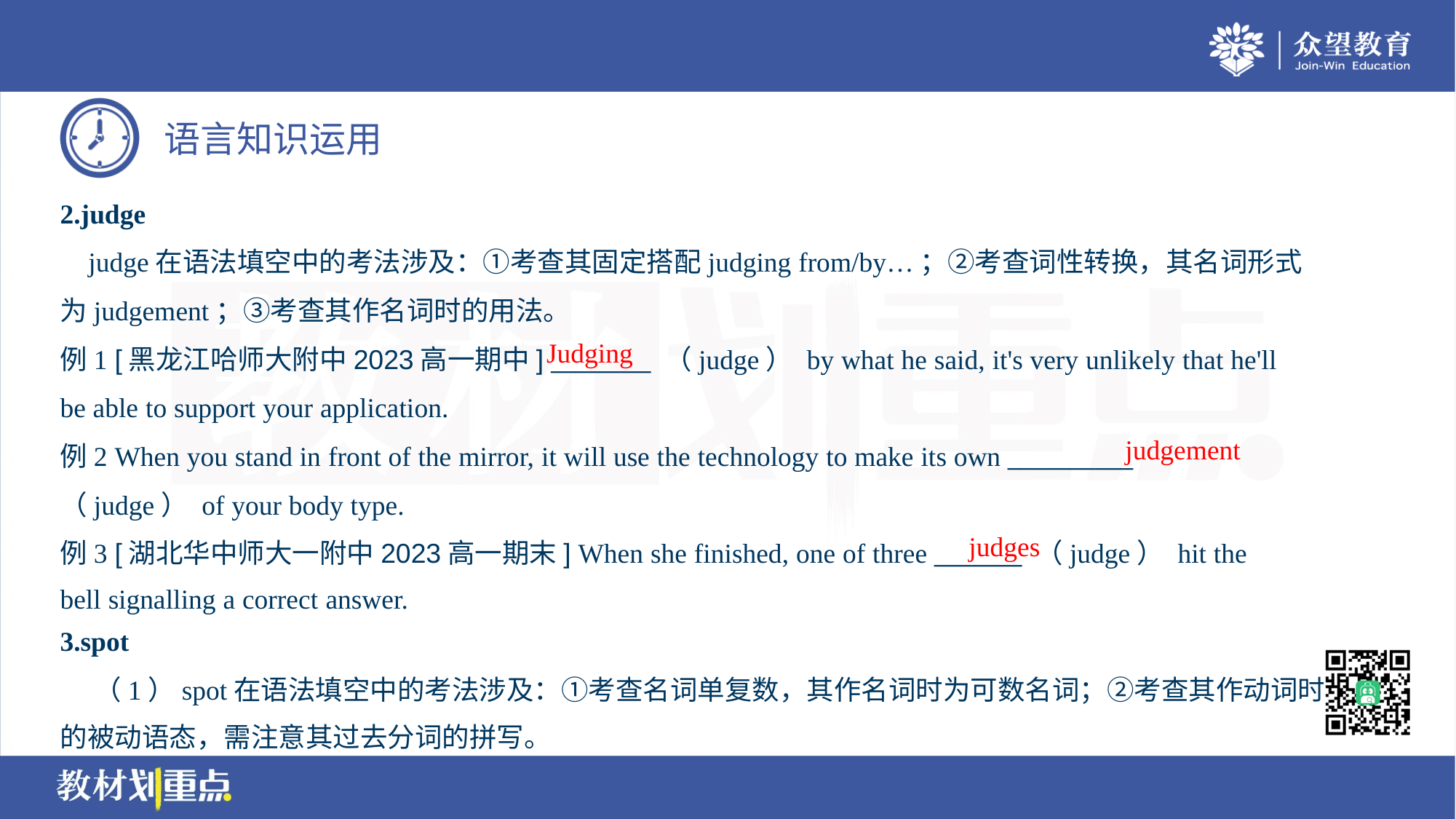

2.judge
    judge在语法填空中的考法涉及：①考查其固定搭配judging from/by…；②考查词性转换，其名词形式
为judgement；③考查其作名词时的用法。
例1 [黑龙江哈师大附中2023高一期中] ________ （judge） by what he said, it's very unlikely that he'll
be able to support your application.
例2 When you stand in front of the mirror, it will use the technology to make its own __________
（judge） of your body type.
例3 [湖北华中师大一附中2023高一期末] When she finished, one of three _______ （judge） hit the
bell signalling a correct answer.
Judging
judgement
judges
3.spot
    （1）spot在语法填空中的考法涉及：①考查名词单复数，其作名词时为可数名词；②考查其作动词时
的被动语态，需注意其过去分词的拼写。